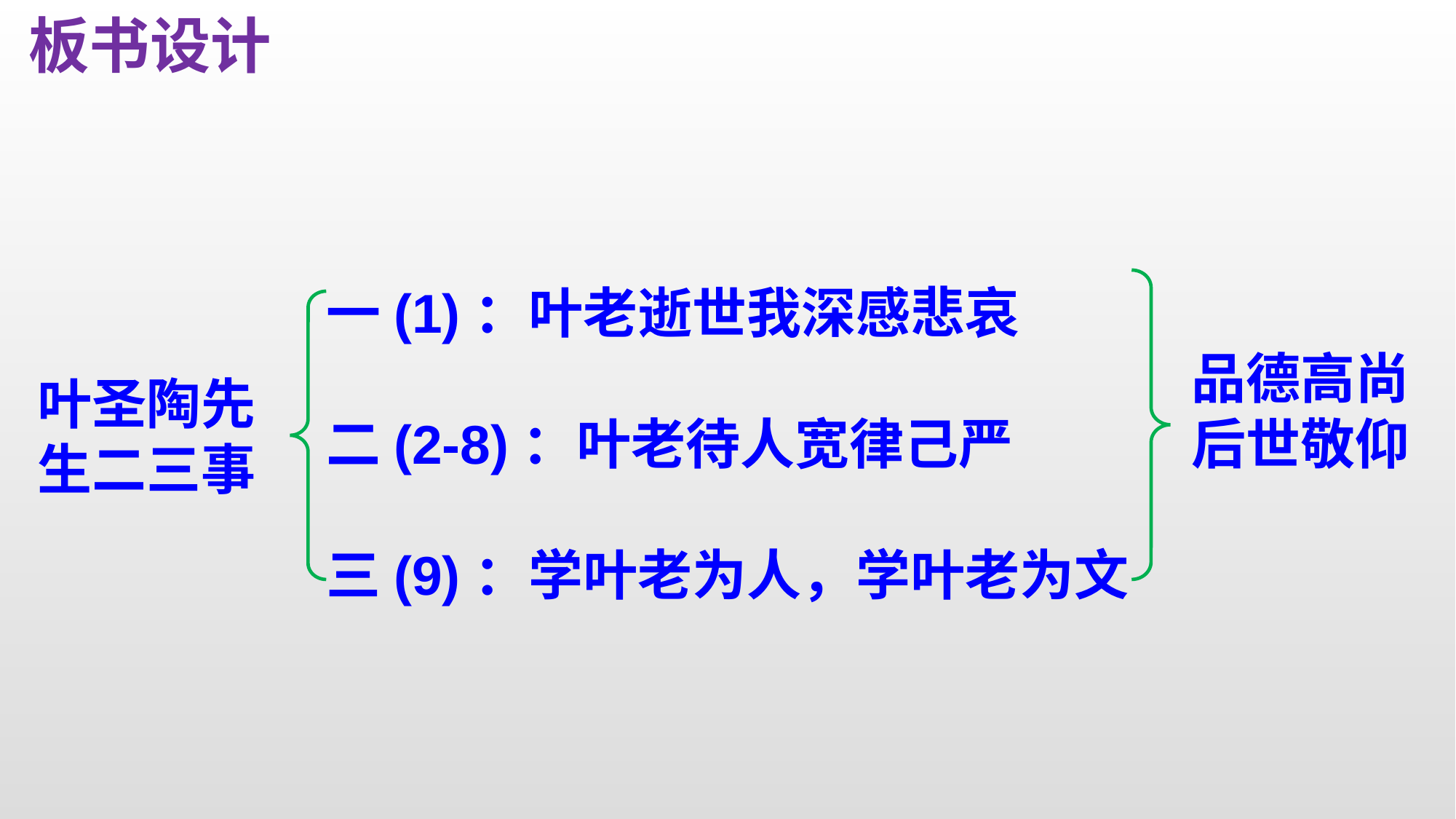

板书设计
一(1)：叶老逝世我深感悲哀
二(2-8)：叶老待人宽律己严
三(9)：学叶老为人，学叶老为文

品德高尚
后世敬仰
叶圣陶先
生二三事